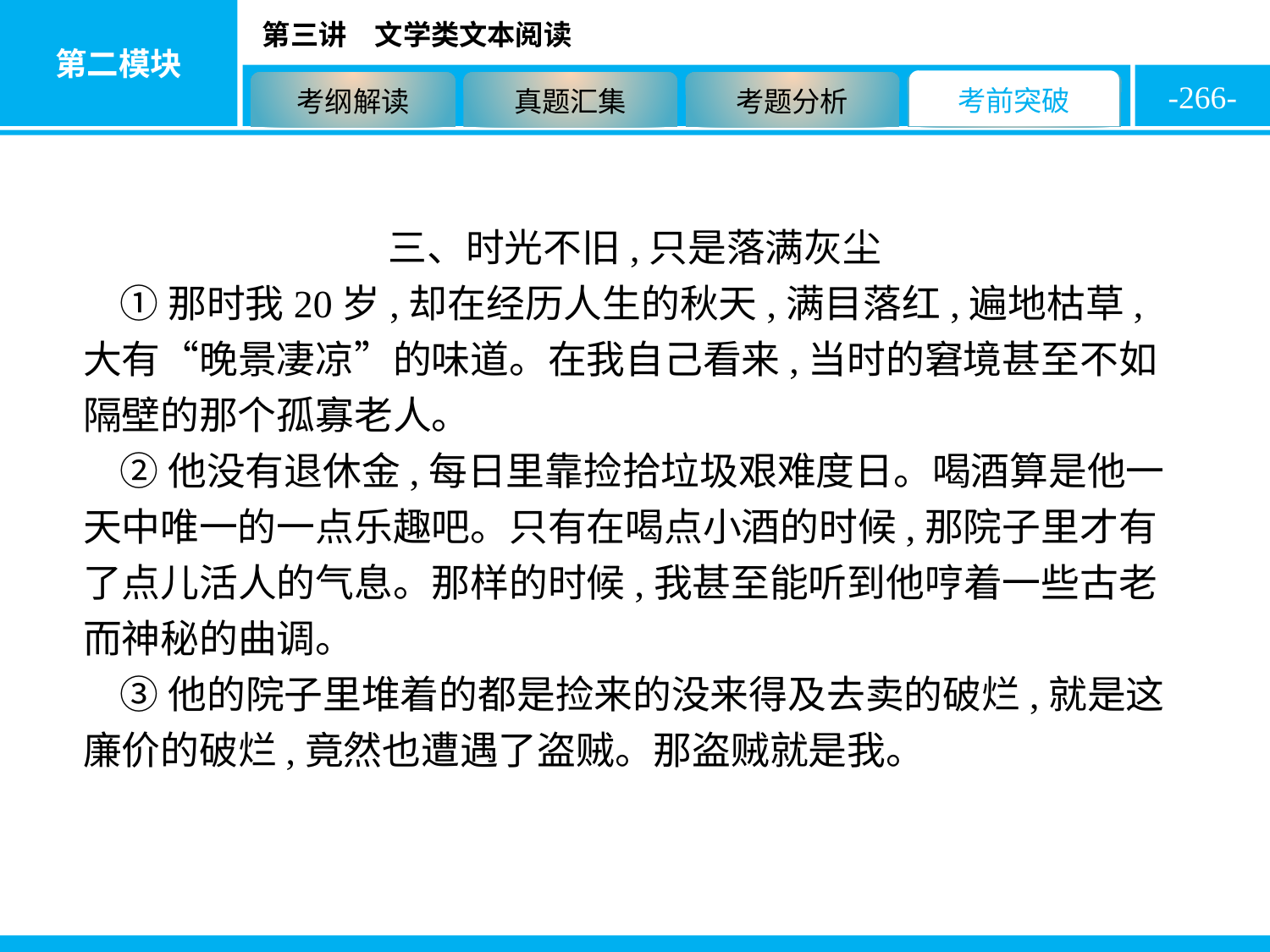

-266-
三、时光不旧,只是落满灰尘
①那时我20岁,却在经历人生的秋天,满目落红,遍地枯草,大有“晚景凄凉”的味道。在我自己看来,当时的窘境甚至不如隔壁的那个孤寡老人。
②他没有退休金,每日里靠捡拾垃圾艰难度日。喝酒算是他一天中唯一的一点乐趣吧。只有在喝点小酒的时候,那院子里才有了点儿活人的气息。那样的时候,我甚至能听到他哼着一些古老而神秘的曲调。
③他的院子里堆着的都是捡来的没来得及去卖的破烂,就是这廉价的破烂,竟然也遭遇了盗贼。那盗贼就是我。